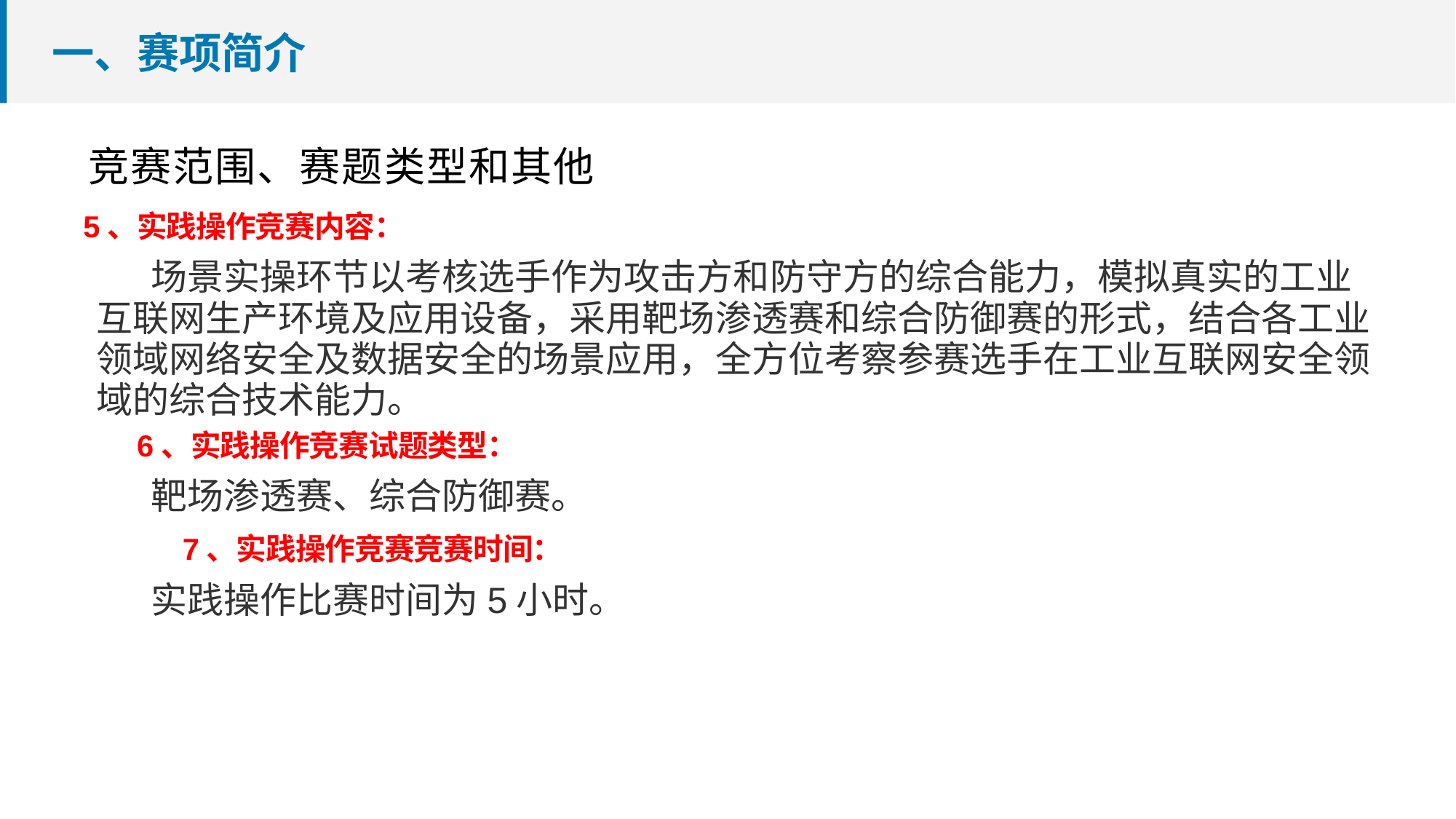

# 一、赛项简介

竞赛范围、赛题类型和其他

     5、实践操作竞赛内容：
场景实操环节以考核选手作为攻击方和防守方的综合能力，模拟真实的工业互联网生产环境及应用设备，采用靶场渗透赛和综合防御赛的形式，结合各工业领域网络安全及数据安全的场景应用，全方位考察参赛选手在工业互联网安全领域的综合技术能力。
     6、实践操作竞赛试题类型：
靶场渗透赛、综合防御赛。
	7、实践操作竞赛竞赛时间：
实践操作比赛时间为5小时。